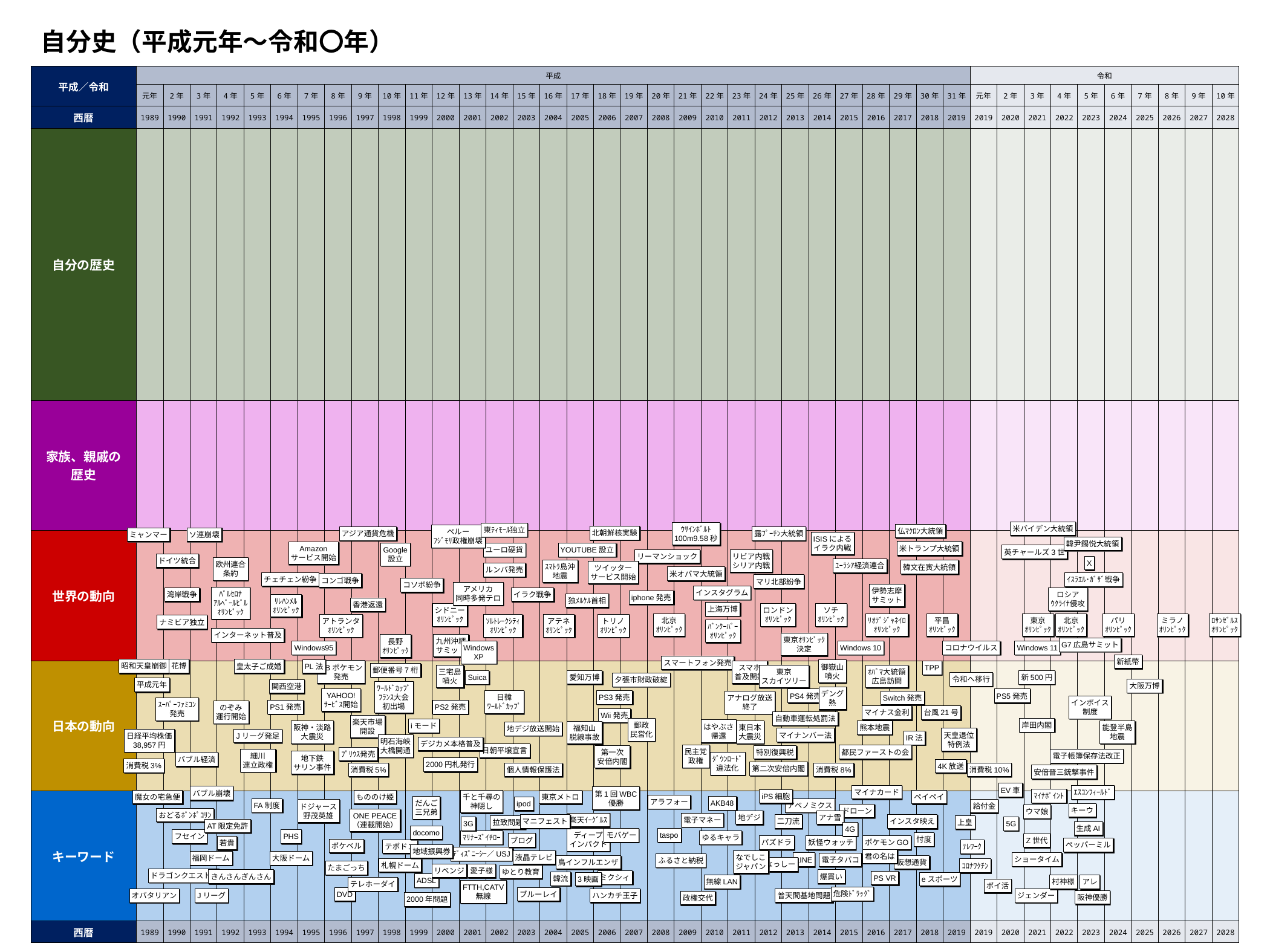

自分史（平成元年～令和〇年）
| 平成／令和 | 平成 |  |  |  |  |  |  |  |  |  |  |  |  |  |  |  |  |  |  |  |  |  |  |  |  |  |  |  |  |  |  | 令和 |  |  |  |  |  |  |  |  |  |
| --- | --- | --- | --- | --- | --- | --- | --- | --- | --- | --- | --- | --- | --- | --- | --- | --- | --- | --- | --- | --- | --- | --- | --- | --- | --- | --- | --- | --- | --- | --- | --- | --- | --- | --- | --- | --- | --- | --- | --- | --- | --- |
|  | 元年 | 2年 | 3年 | 4年 | 5年 | 6年 | 7年 | 8年 | 9年 | 10年 | 11年 | 12年 | 13年 | 14年 | 15年 | 16年 | 17年 | 18年 | 19年 | 20年 | 21年 | 22年 | 23年 | 24年 | 25年 | 26年 | 27年 | 28年 | 29年 | 30年 | 31年 | 元年 | 2年 | 3年 | 4年 | 5年 | 6年 | 7年 | 8年 | 9年 | 10年 |
| 西暦 | 1989 | 1990 | 1991 | 1992 | 1993 | 1994 | 1995 | 1996 | 1997 | 1998 | 1999 | 2000 | 2001 | 2002 | 2003 | 2004 | 2005 | 2006 | 2007 | 2008 | 2009 | 2010 | 2011 | 2012 | 2013 | 2014 | 2015 | 2016 | 2017 | 2018 | 2019 | 2019 | 2020 | 2021 | 2022 | 2023 | 2024 | 2025 | 2026 | 2027 | 2028 |
| 自分の歴史 |  |  |  |  |  |  |  |  |  |  |  |  |  |  |  |  |  |  |  |  |  |  |  |  |  |  |  |  |  |  |  |  |  |  |  |  |  |  |  |  |  |
| 家族、親戚の 歴史 |  |  |  |  |  |  |  |  |  |  |  |  |  |  |  |  |  |  |  |  |  |  |  |  |  |  |  |  |  |  |  |  |  |  |  |  |  |  |  |  |  |
| 世界の動向 |  |  |  |  |  |  |  |  |  |  |  |  |  |  |  |  |  |  |  |  |  |  |  |  |  |  |  |  |  |  |  |  |  |  |  |  |  |  |  |  |  |
| 日本の動向 |  |  |  |  |  |  |  |  |  |  |  |  |  |  |  |  |  |  |  |  |  |  |  |  |  |  |  |  |  |  |  |  |  |  |  |  |  |  |  |  |  |
| キーワード |  |  |  |  |  |  |  |  |  |  |  |  |  |  |  |  |  |  |  |  |  |  |  |  |  |  |  |  |  |  |  |  |  |  |  |  |  |  |  |  |  |
| 西暦 | 1989 | 1990 | 1991 | 1992 | 1993 | 1994 | 1995 | 1996 | 1997 | 1998 | 1999 | 2000 | 2001 | 2002 | 2003 | 2004 | 2005 | 2006 | 2007 | 2008 | 2009 | 2010 | 2011 | 2012 | 2013 | 2014 | 2015 | 2016 | 2017 | 2018 | 2019 | 2019 | 2020 | 2021 | 2022 | 2023 | 2024 | 2025 | 2026 | 2027 | 2028 |
米バイデン大統領
ｳｻｲﾝﾎﾞﾙﾄ
100m9.58秒
東ﾃｨﾓｰﾙ独立
仏ﾏｸﾛﾝ大統領
ペルー
ﾌｼﾞﾓﾘ政権崩壊
北朝鮮核実験
露ﾌﾟｰﾁﾝ大統領
アジア通貨危機
ミャンマー
ソ連崩壊
ISISによる
イラク内戦
韓尹錫悦大統領
米トランプ大統領
Amazon
サービス開始
Google
設立
ユーロ硬貨
YOUTUBE設立
英チャールズ3世
リビア内戦
シリア内戦
リーマンショック
ドイツ統合
X
欧州連合
条約
ﾕｰﾗｼｱ経済連合
ｽﾏﾄﾗ島沖
地震
韓文在寅大統領
ツイッター
サービス開始
ルンバ発売
米オバマ大統領
チェチェン紛争
ｲｽﾗｴﾙ･ｶﾞｻﾞ戦争
コンゴ戦争
マリ北部紛争
コソボ紛争
アメリカ
同時多発テロ
伊勢志摩
サミット
インスタグラム
ﾊﾞﾙｾﾛﾅ
ｱﾙﾍﾞｰﾙﾋﾞﾙ
ｵﾘﾝﾋﾟｯｸ
湾岸戦争
イラク戦争
ロシア
ｳｸﾗｲﾅ侵攻
iphone発売
独ﾒﾙｹﾙ首相
ﾘﾚﾊﾝﾒﾙ
ｵﾘﾝﾋﾟｯｸ
香港返還
上海万博
ロンドン
ｵﾘﾝﾋﾟｯｸ
ソチ
ｵﾘﾝﾋﾟｯｸ
シドニー
ｵﾘﾝﾋﾟｯｸ
北京
ｵﾘﾝﾋﾟｯｸ
ﾘｵﾃﾞｼﾞｬﾈｲﾛ
ｵﾘﾝﾋﾟｯｸ
平昌
ｵﾘﾝﾋﾟｯｸ
東京
ｵﾘﾝﾋﾟｯｸ
北京
ｵﾘﾝﾋﾟｯｸ
パリ
ｵﾘﾝﾋﾟｯｸ
ミラノ
ｵﾘﾝﾋﾟｯｸ
ﾛｻﾝｾﾞﾙｽ
ｵﾘﾝﾋﾟｯｸ
アトランタ
ｵﾘﾝﾋﾟｯｸ
ｿﾙﾄﾚｰｸｼﾃｨ
ｵﾘﾝﾋﾟｯｸ
アテネ
ｵﾘﾝﾋﾟｯｸ
トリノ
ｵﾘﾝﾋﾟｯｸ
ナミビア独立
ﾊﾞﾝｸｰﾊﾞｰ
ｵﾘﾝﾋﾟｯｸ
インターネット普及
東京ｵﾘﾝﾋﾟｯｸ
決定
九州沖縄
サミット
長野
ｵﾘﾝﾋﾟｯｸ
G7広島サミット
Windows
XP
Windows95
Windows 10
コロナウイルス
Windows 11
新紙幣
スマートフォン発売
昭和天皇崩御
花博
皇太子ご成婚
PL法
御嶽山
噴火
GBポケモン
発売
スマホ
普及開始
TPP
郵便番号7桁
三宅島
噴火
東京
スカイツリー
ｵﾊﾞﾏ大統領
広島訪問
愛知万博
Suica
新500円
令和へ移行
夕張市財政破綻
平成元年
大阪万博
関西空港
ﾜｰﾙﾄﾞｶｯﾌﾟ
ﾌﾗﾝｽ大会
初出場
デング
熱
YAHOO!
ｻｰﾋﾞｽ開始
PS4発売
PS5発売
PS3発売
日韓
ﾜｰﾙﾄﾞｶｯﾌﾟ
Switch発売
アナログ放送
終了
インボイス
制度
ｽｰﾊﾟｰﾌｧﾐｺﾝ
発売
PS1発売
PS2発売
のぞみ
運行開始
台風21号
マイナス金利
Wii発売
自動車運転処罰法
楽天市場
開設
郵政
民営化
岸田内閣
iモード
はやぶさ
帰還
阪神・淡路
大震災
東日本
大震災
熊本地震
能登半島
地震
福知山
脱線事故
地デジ放送開始
天皇退位
特例法
マイナンバー法
Jリーグ発足
日経平均株価
38,957円
IR法
明石海峡
大橋開通
デジカメ本格普及
日朝平壌宣言
民主党
政権
都民ファーストの会
特別復興税
第一次
安倍内閣
ﾌﾟﾘｳｽ発売
細川
連立政権
電子帳簿保存法改正
地下鉄
サリン事件
ﾀﾞｳﾝﾛｰﾄﾞ
違法化
バブル経済
2000円札発行
消費税3%
4K放送
第二次安倍内閣
消費税5%
個人情報保護法
消費税8%
消費税10%
安倍晋三銃撃事件
EV車
マイナカード
ｴｽｺﾝﾌｨｰﾙﾄﾞ
バブル崩壊
第1回WBC
優勝
ﾏｲﾅﾎﾟｲﾝﾄ
iPS細胞
ペイペイ
千と千尋の
神隠し
東京メトロ
魔女の宅急便
もののけ姫
アラフォー
AKB48
だんご
三兄弟
ipod
アベノミクス
FA制度
給付金
ドジャース
野茂英雄
キーウ
ドローン
ウマ娘
おどるﾎﾟﾝﾎﾟｺﾘﾝ
ONE PEACE
（連載開始）
地デジ
アナ雪
楽天ｲｰｸﾞﾙｽ
電子マネー
マニフェスト
二刀流
インスタ映え
上皇
拉致問題
3G
5G
AT限定免許
生成AI
4G
docomo
ディープ
インパクト
モバゲー
taspo
フセイン
PHS
ゆるキャラ
ﾏﾘﾅｰｽﾞｲﾁﾛｰ
忖度
ブログ
Z世代
パズドラ
妖怪ウォッチ
ポケモンGO
若貴
ペッパーミル
ポケベル
テポドン
ﾃﾚﾜｰｸ
地域振興券
ﾃﾞｨｽﾞﾆｰｼｰ／USJ
君の名は
なでしこ
ジャパン
液晶テレビ
福岡ドーム
大阪ドーム
ショータイム
LINE
電子タバコ
ふるさと納税
鳥インフルエンザ
仮想通貨
ふなっしー
札幌ドーム
ｺﾛﾅﾜｸﾁﾝ
たまごっち
リベンジ
愛子様
ゆとり教育
ドラゴンクエスト4
爆買い
きんさんぎんさん
ミクシィ
PS VR
韓流
3映画
eスポーツ
ADSL
無線LAN
村神様
アレ
テレホーダイ
ポイ活
FTTH,CATV
無線
危険ﾄﾞﾗｯｸﾞ
DVD
ブルーレイ
普天間基地問題
ハンカチ王子
ジェンダー
オバタリアン
Jリーグ
阪神優勝
政権交代
2000年問題